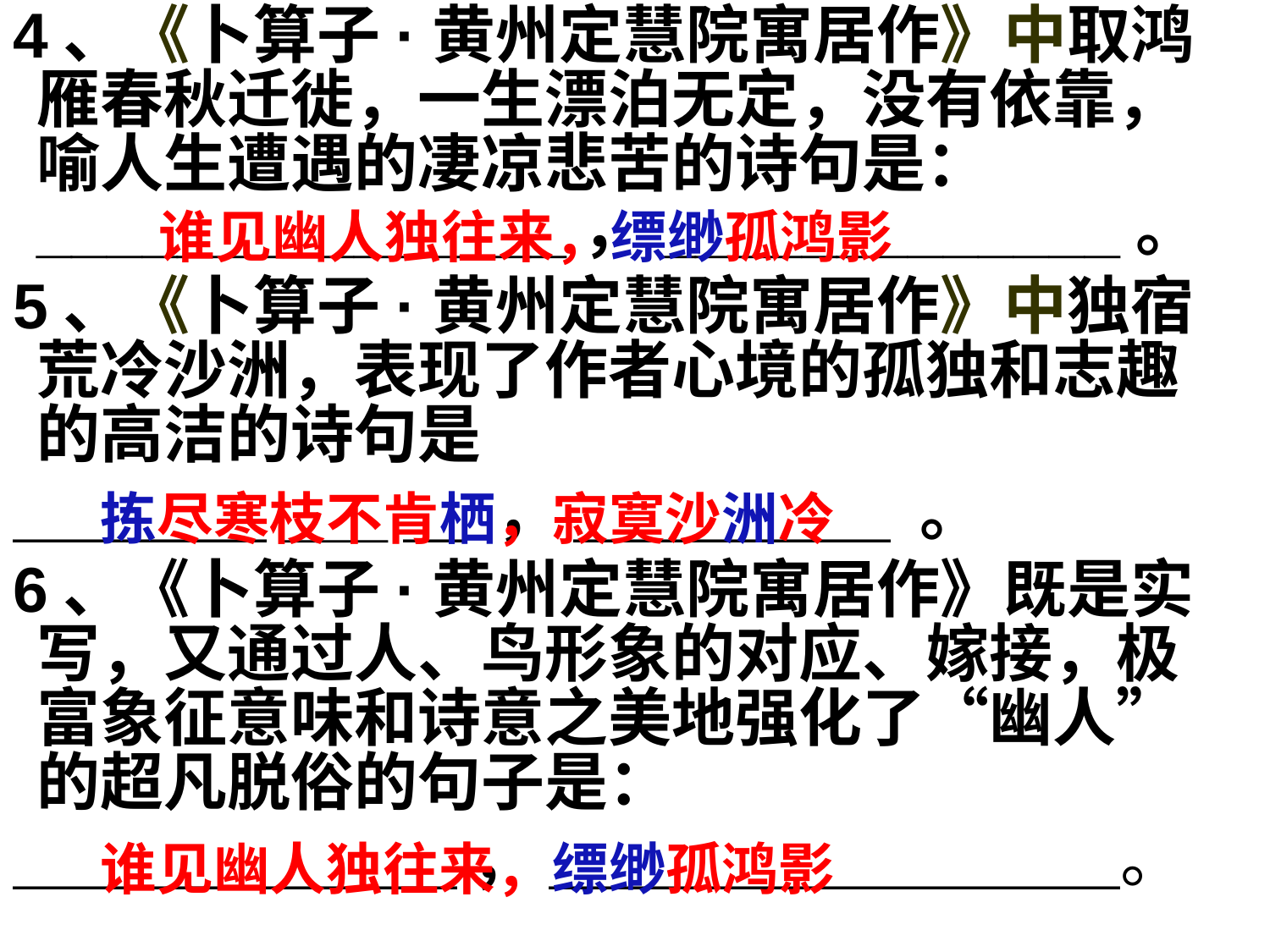

4、《卜算子·黄州定慧院寓居作》中取鸿雁春秋迁徙，一生漂泊无定，没有依靠，喻人生遭遇的凄凉悲苦的诗句是：_______________，_____________。
5、《卜算子·黄州定慧院寓居作》中独宿荒冷沙洲，表现了作者心境的孤独和志趣的高洁的诗句是
＿＿＿＿___＿  ， ＿＿＿＿＿  。
6、《卜算子·黄州定慧院寓居作》既是实写，又通过人、鸟形象的对应、嫁接，极富象征意味和诗意之美地强化了“幽人”的超凡脱俗的句子是：
＿＿＿＿＿＿＿ ， ＿＿＿＿＿＿＿＿＿。
谁见幽人独往来，缥缈孤鸿影
拣尽寒枝不肯栖，寂寞沙洲冷
谁见幽人独往来，缥缈孤鸿影